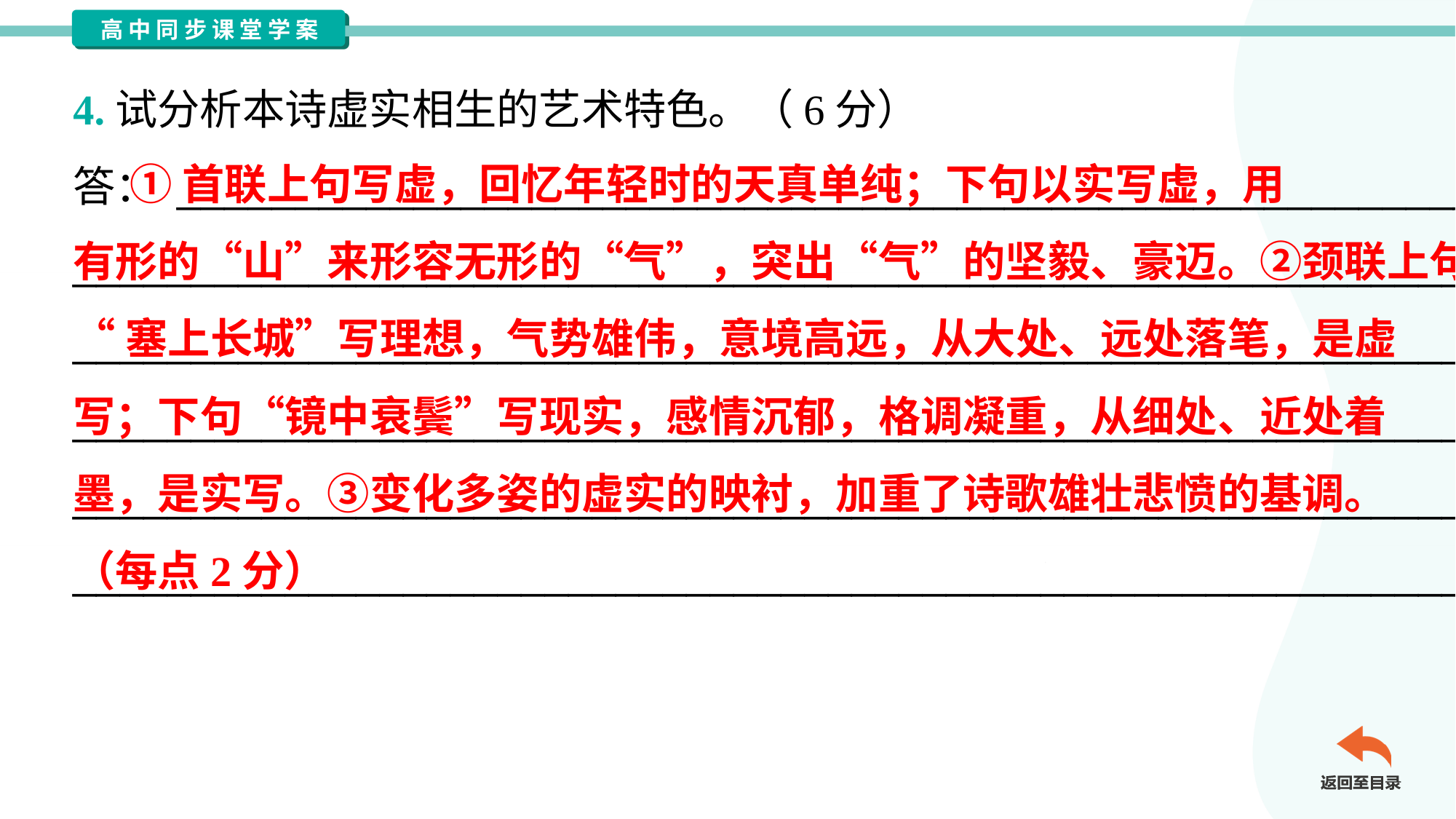

4.试分析本诗虚实相生的艺术特色。（6分）
答： ________________________________________________________
_____________________________________________________________
_____________________________________________________________
_____________________________________________________________
_____________________________________________________________
_____________________________________________________________
      ①首联上句写虚，回忆年轻时的天真单纯；下句以实写虚，用
有形的“山”来形容无形的“气”，突出“气”的坚毅、豪迈。②颈联上句
“塞上长城”写理想，气势雄伟，意境高远，从大处、远处落笔，是虚
写；下句“镜中衰鬓”写现实，感情沉郁，格调凝重，从细处、近处着
墨，是实写。③变化多姿的虚实的映衬，加重了诗歌雄壮悲愤的基调。
（每点2分）